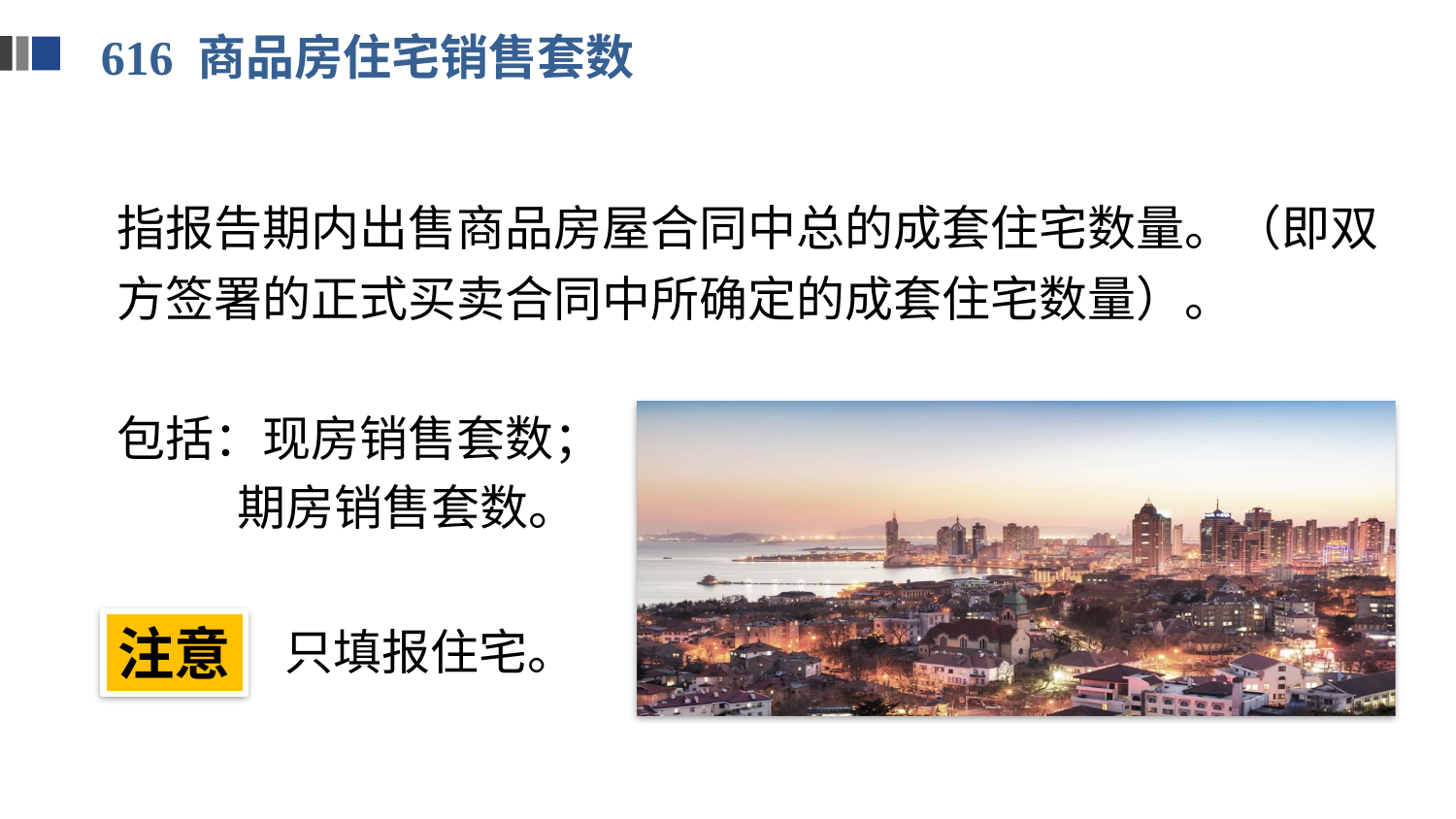

616 商品房住宅销售套数

指报告期内出售商品房屋合同中总的成套住宅数量。（即双方签署的正式买卖合同中所确定的成套住宅数量）。

包括：现房销售套数；
          期房销售套数。

注意
 只填报住宅。